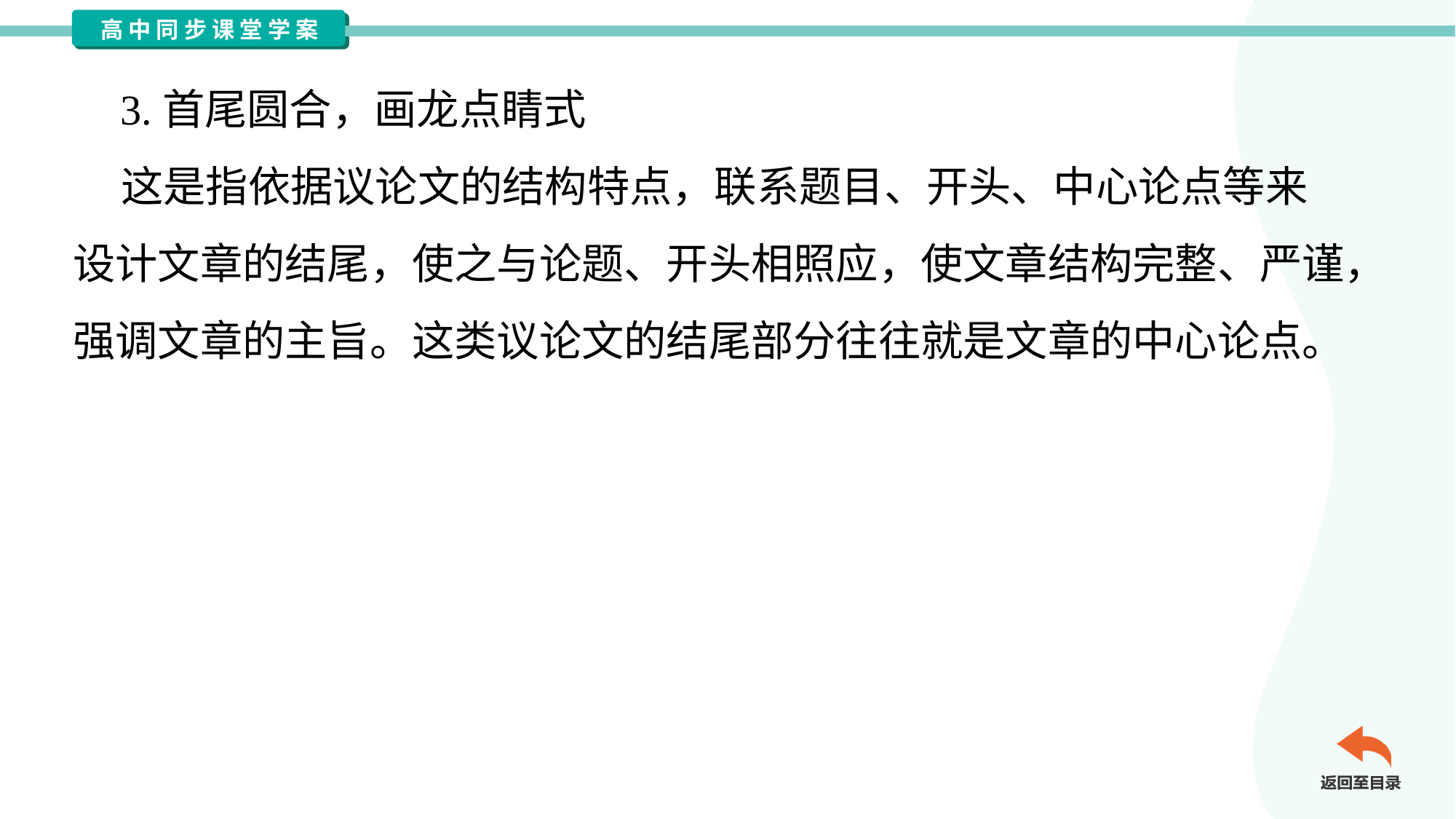

3.首尾圆合，画龙点睛式
    这是指依据议论文的结构特点，联系题目、开头、中心论点等来
设计文章的结尾，使之与论题、开头相照应，使文章结构完整、严谨，
强调文章的主旨。这类议论文的结尾部分往往就是文章的中心论点。